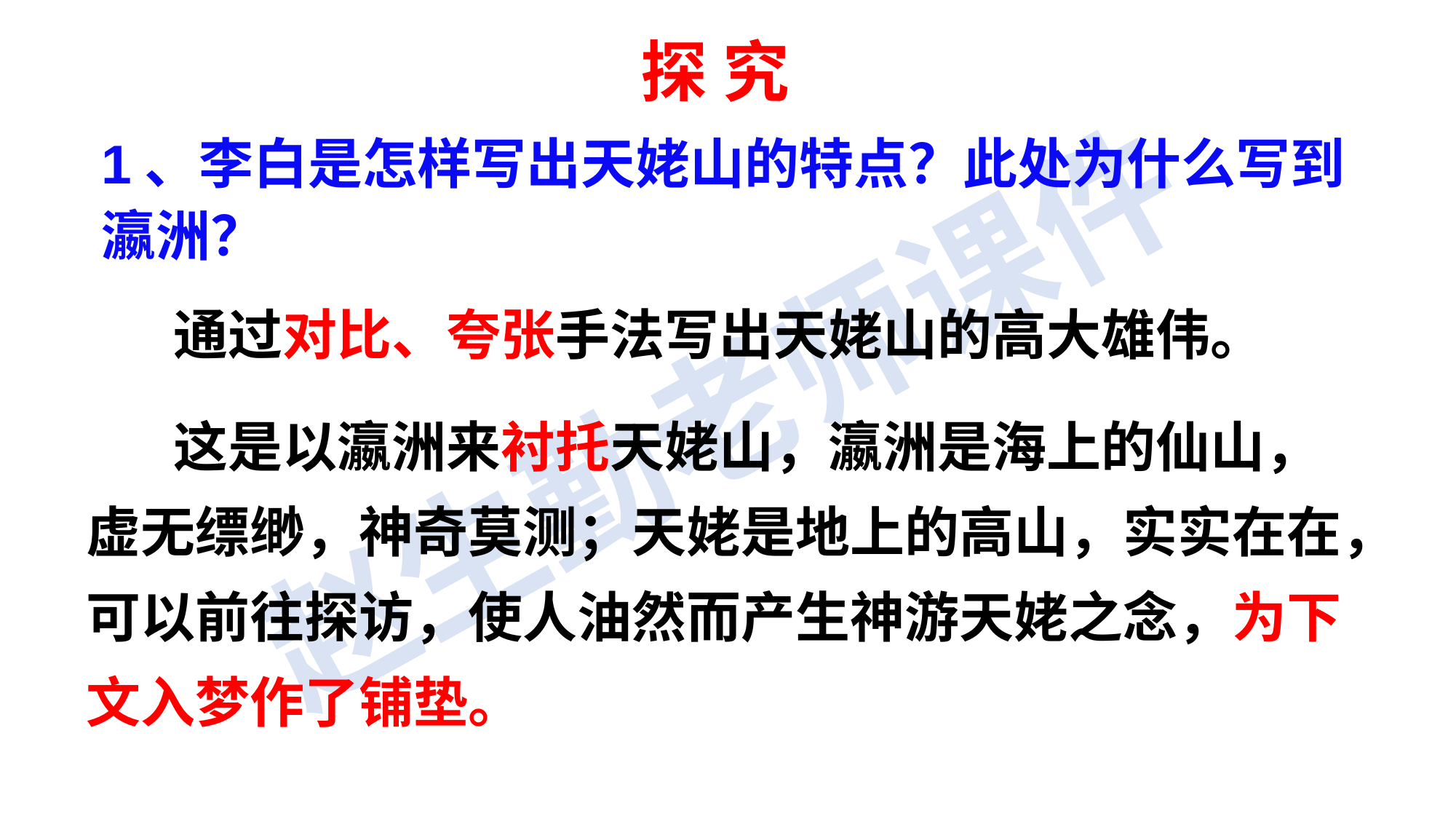

探 究
1、李白是怎样写出天姥山的特点？此处为什么写到瀛洲？
      通过对比、夸张手法写出天姥山的高大雄伟。
      这是以瀛洲来衬托天姥山，瀛洲是海上的仙山，虚无缥缈，神奇莫测；天姥是地上的高山，实实在在，可以前往探访，使人油然而产生神游天姥之念，为下文入梦作了铺垫。